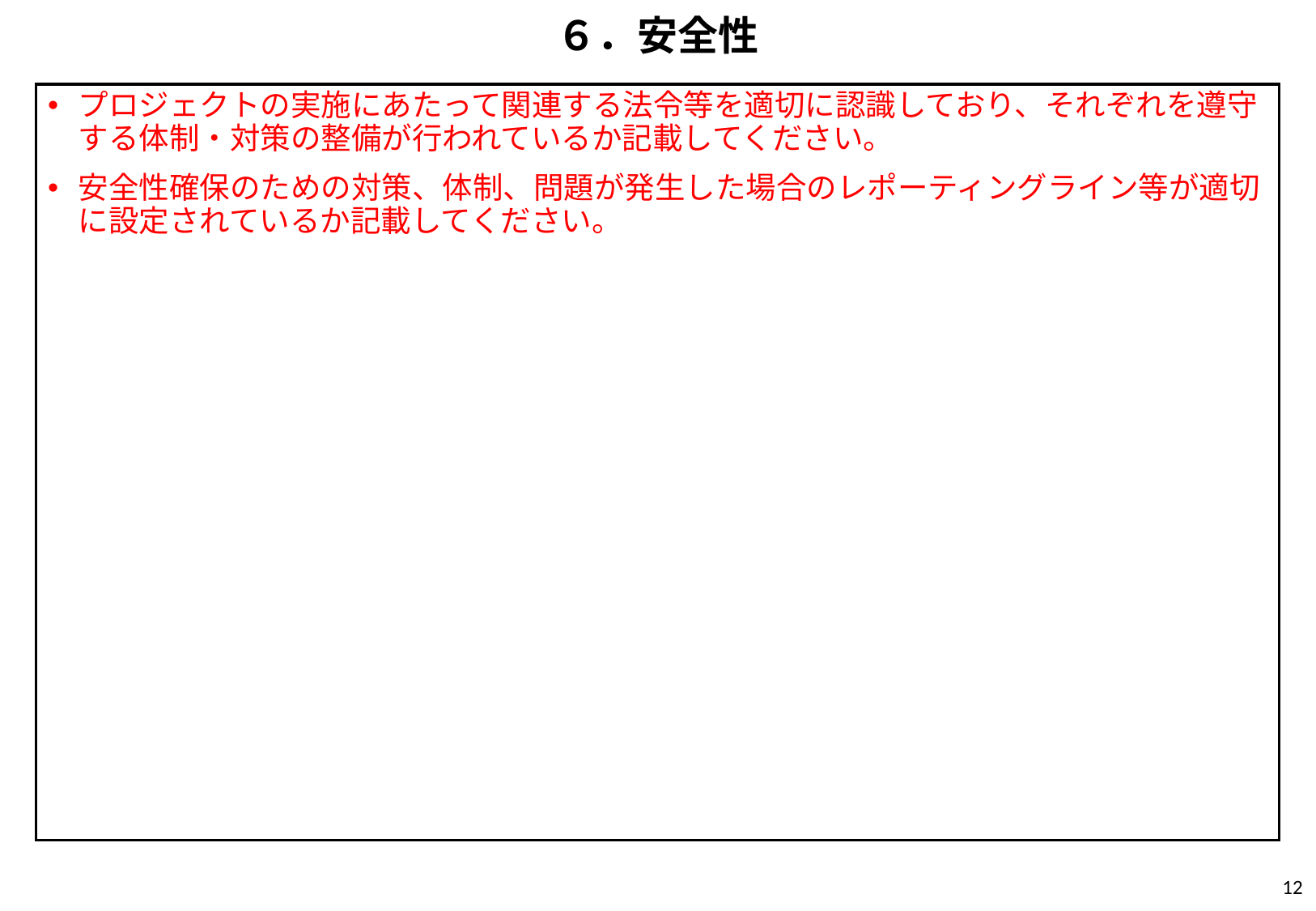

# ６．安全性
プロジェクトの実施にあたって関連する法令等を適切に認識しており、それぞれを遵守する体制・対策の整備が行われているか記載してください。
安全性確保のための対策、体制、問題が発生した場合のレポーティングライン等が適切に設定されているか記載してください。

12